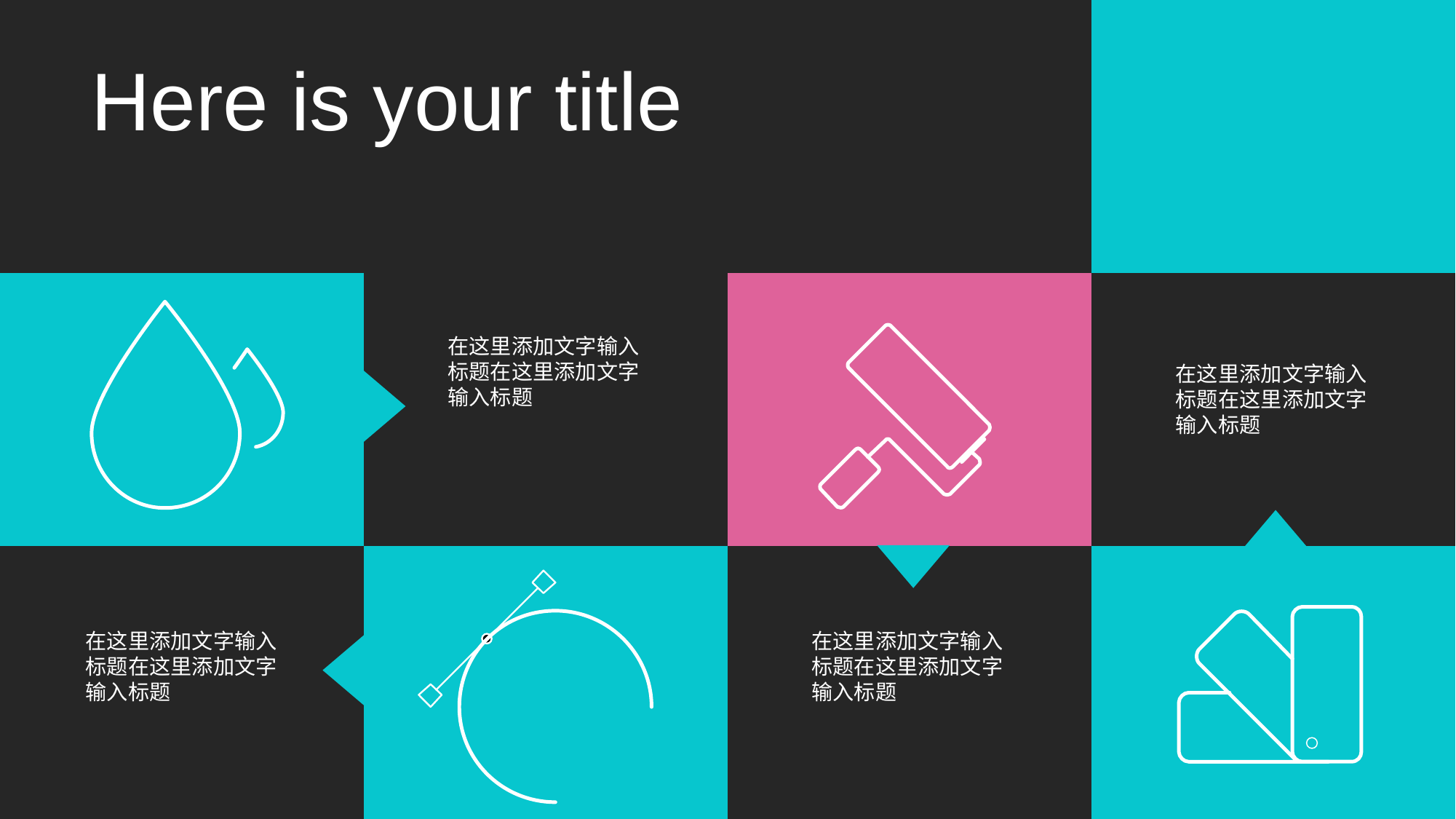

|  |  |  |  |
| --- | --- | --- | --- |
|  |  |  |  |
|  |  |  |  |
Here is your title

在这里添加文字输入标题在这里添加文字输入标题

在这里添加文字输入标题在这里添加文字输入标题

在这里添加文字输入标题在这里添加文字输入标题

在这里添加文字输入标题在这里添加文字输入标题